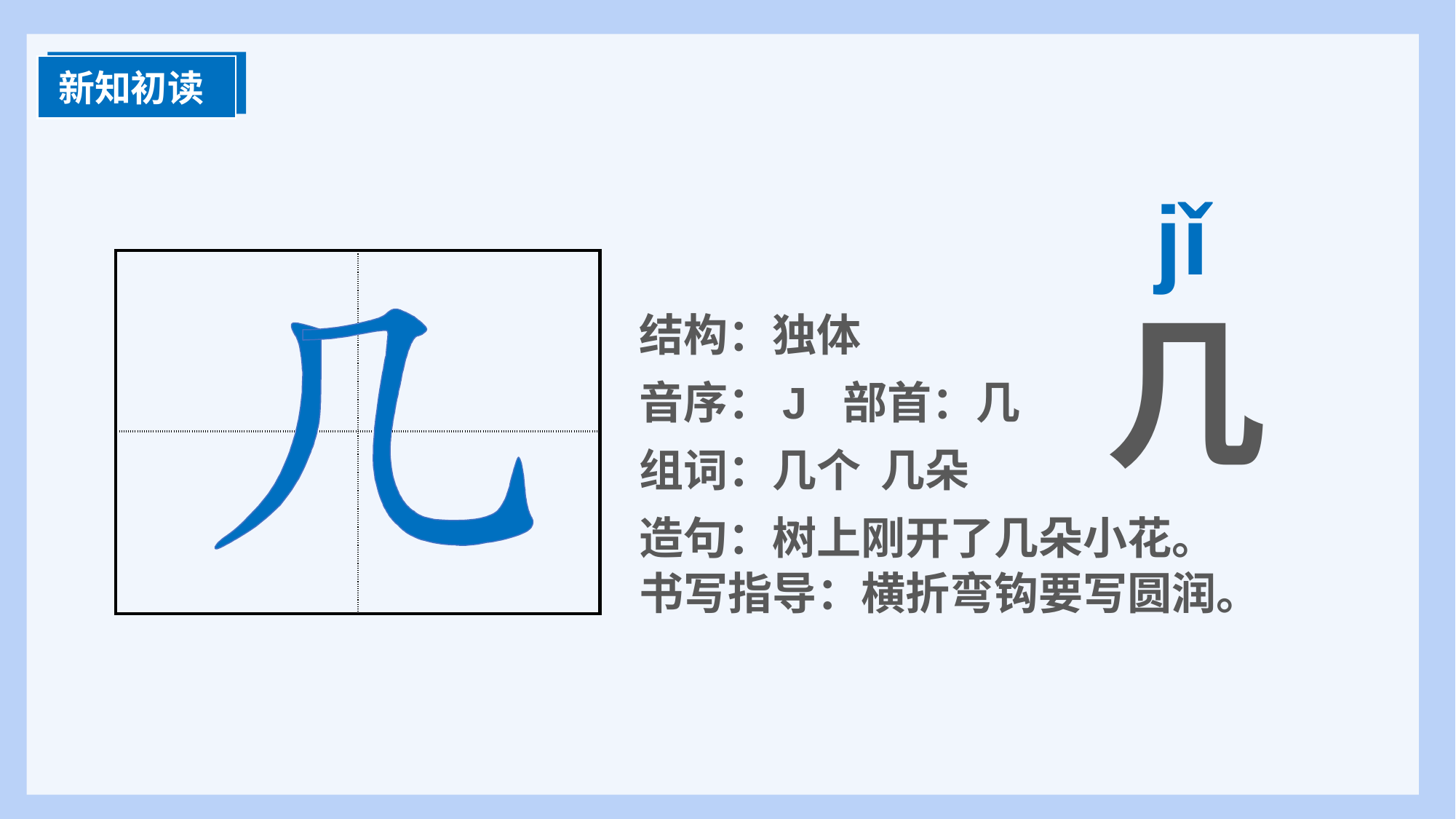

新知初读
jǐ
几
|  |  |
| --- | --- |
|  |  |
结构：独体
音序：J  部首：几
组词：几个  几朵
造句：树上刚开了几朵小花。
书写指导：横折弯钩要写圆润。